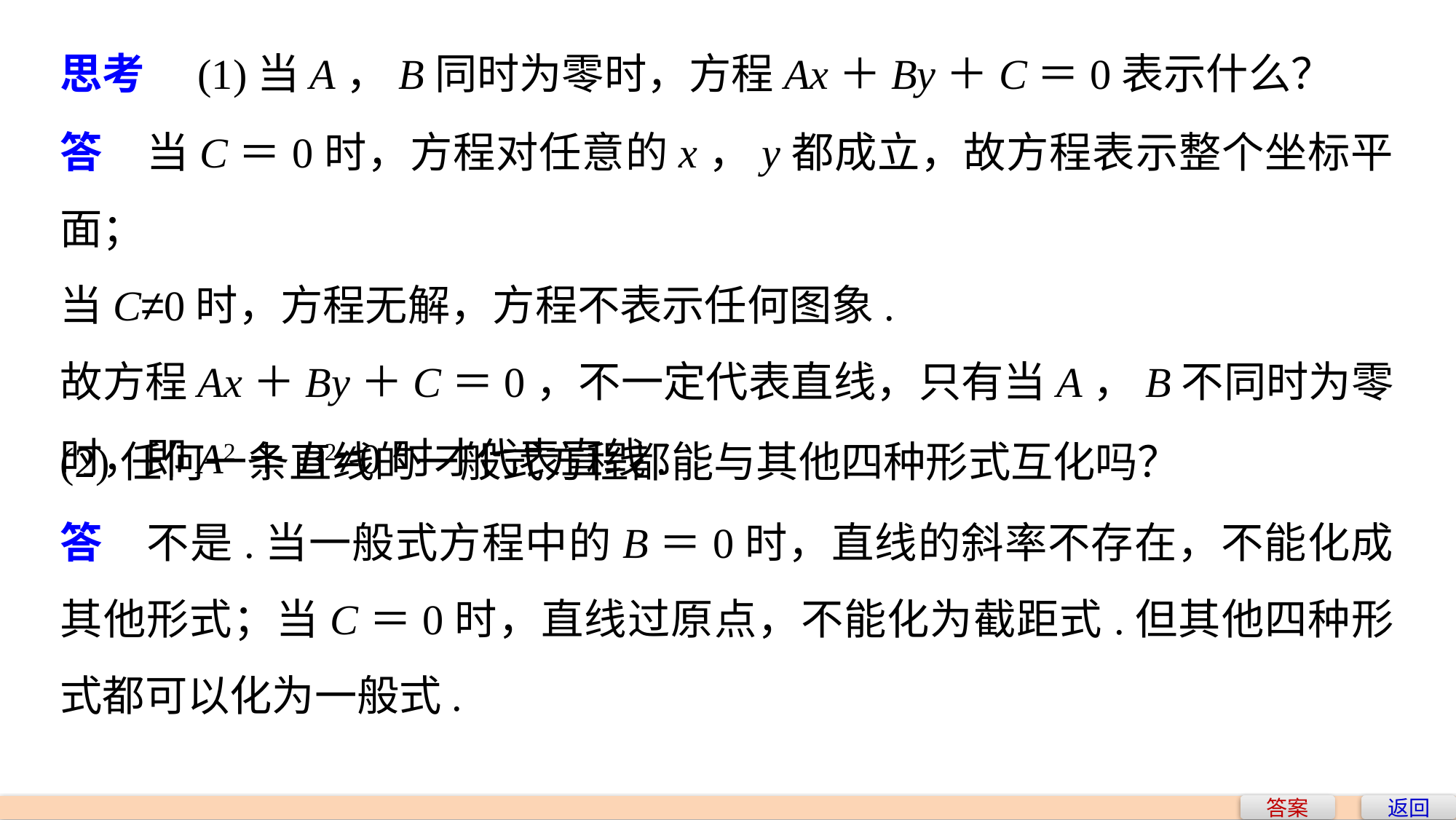

思考　(1)当A，B同时为零时，方程Ax＋By＋C＝0表示什么？
答　当C＝0时，方程对任意的x，y都成立，故方程表示整个坐标平面；
当C≠0时，方程无解，方程不表示任何图象.
故方程Ax＋By＋C＝0，不一定代表直线，只有当A，B不同时为零时，即A2＋B2≠0时才代表直线.
(2)任何一条直线的一般式方程都能与其他四种形式互化吗？
答　不是.当一般式方程中的B＝0时，直线的斜率不存在，不能化成其他形式；当C＝0时，直线过原点，不能化为截距式.但其他四种形式都可以化为一般式.
答案
返回